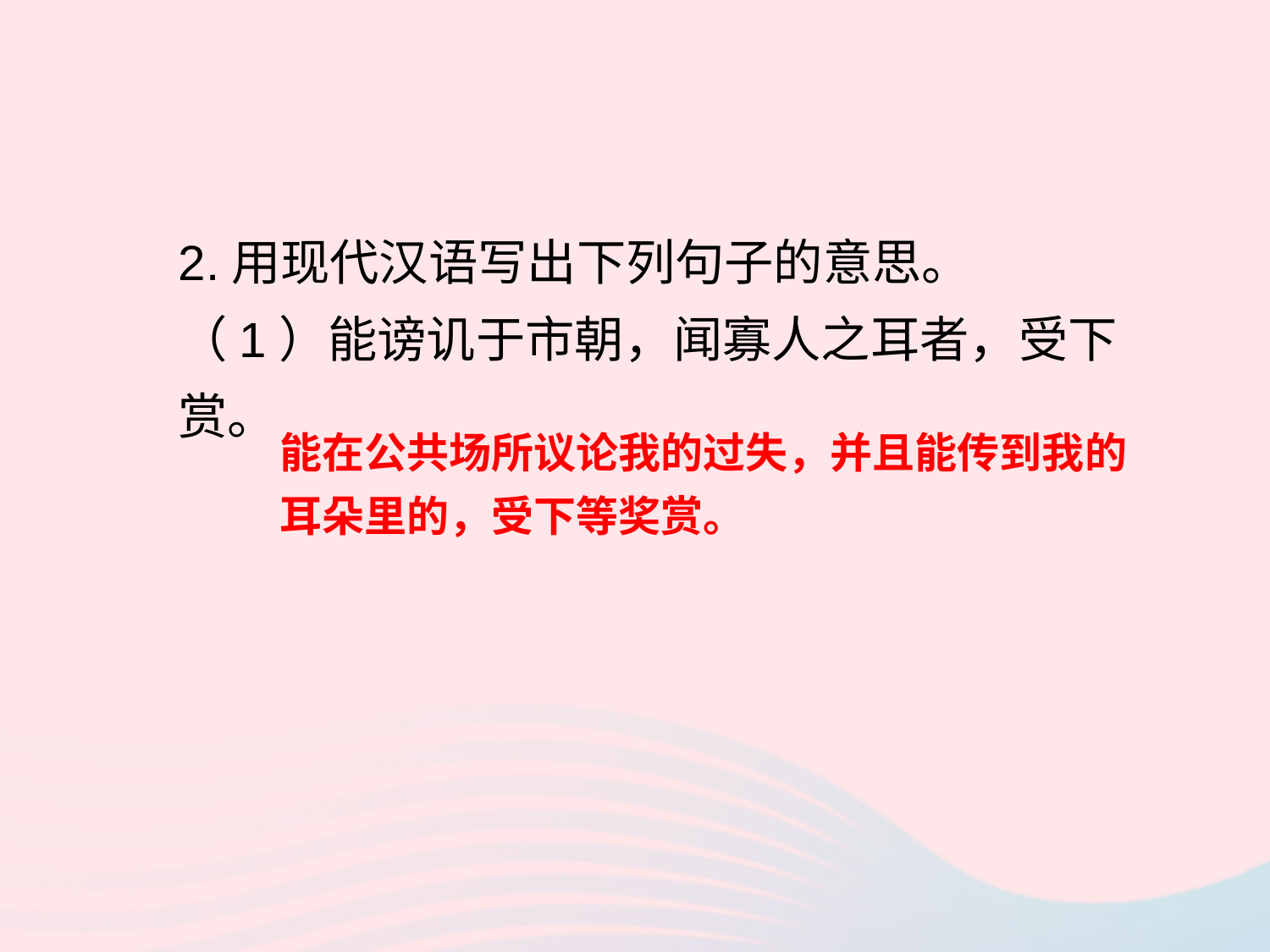

2.用现代汉语写出下列句子的意思。
（1）能谤讥于市朝，闻寡人之耳者，受下赏。
能在公共场所议论我的过失，并且能传到我的耳朵里的，受下等奖赏。